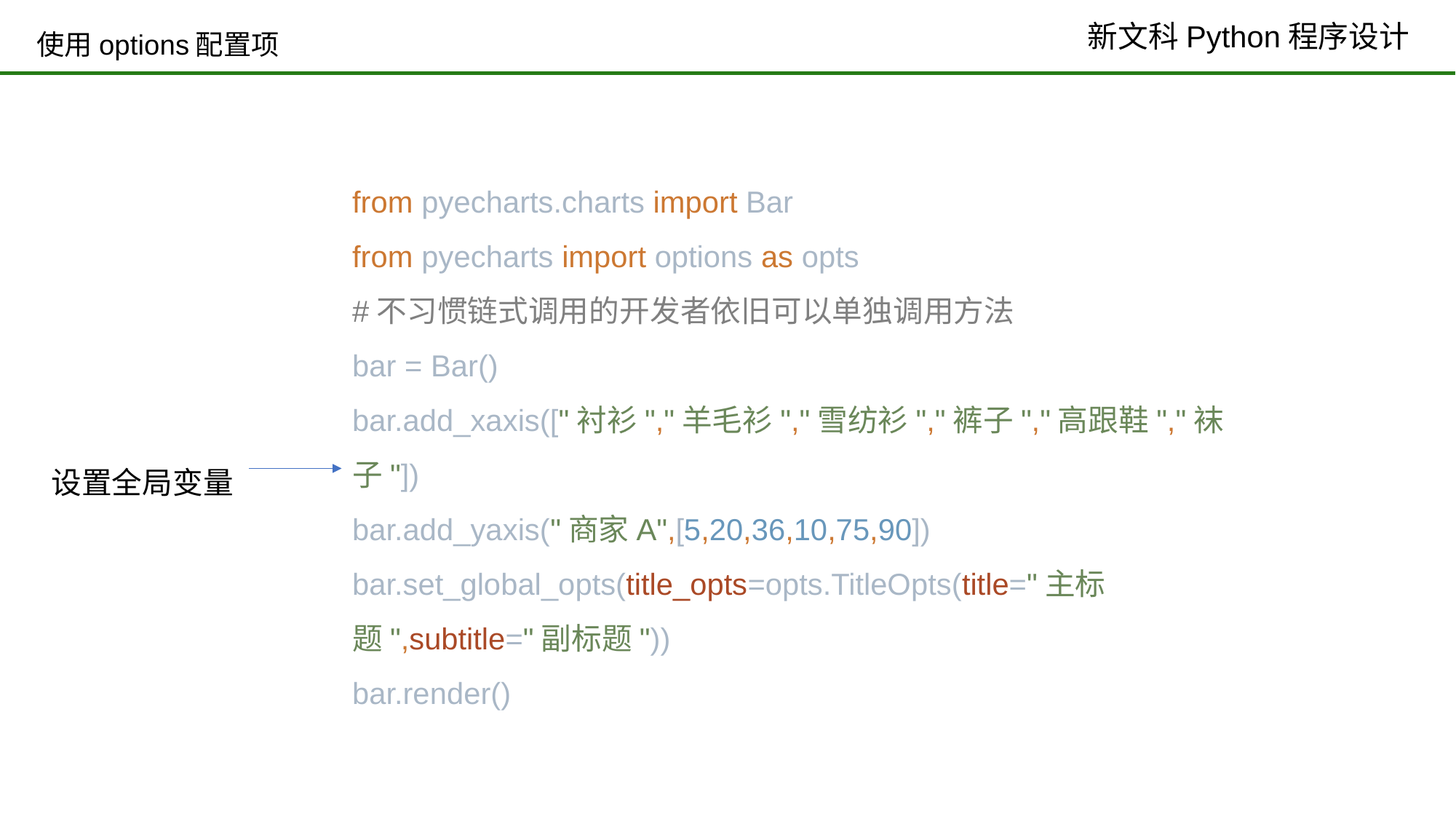

# 使用options配置项
from pyecharts.charts import Bar
from pyecharts import options as opts
#不习惯链式调用的开发者依旧可以单独调用方法
bar = Bar()
bar.add_xaxis(["衬衫","羊毛衫","雪纺衫","裤子","高跟鞋","袜子"])
bar.add_yaxis("商家A",[5,20,36,10,75,90])
bar.set_global_opts(title_opts=opts.TitleOpts(title="主标题",subtitle="副标题"))
bar.render()
设置全局变量